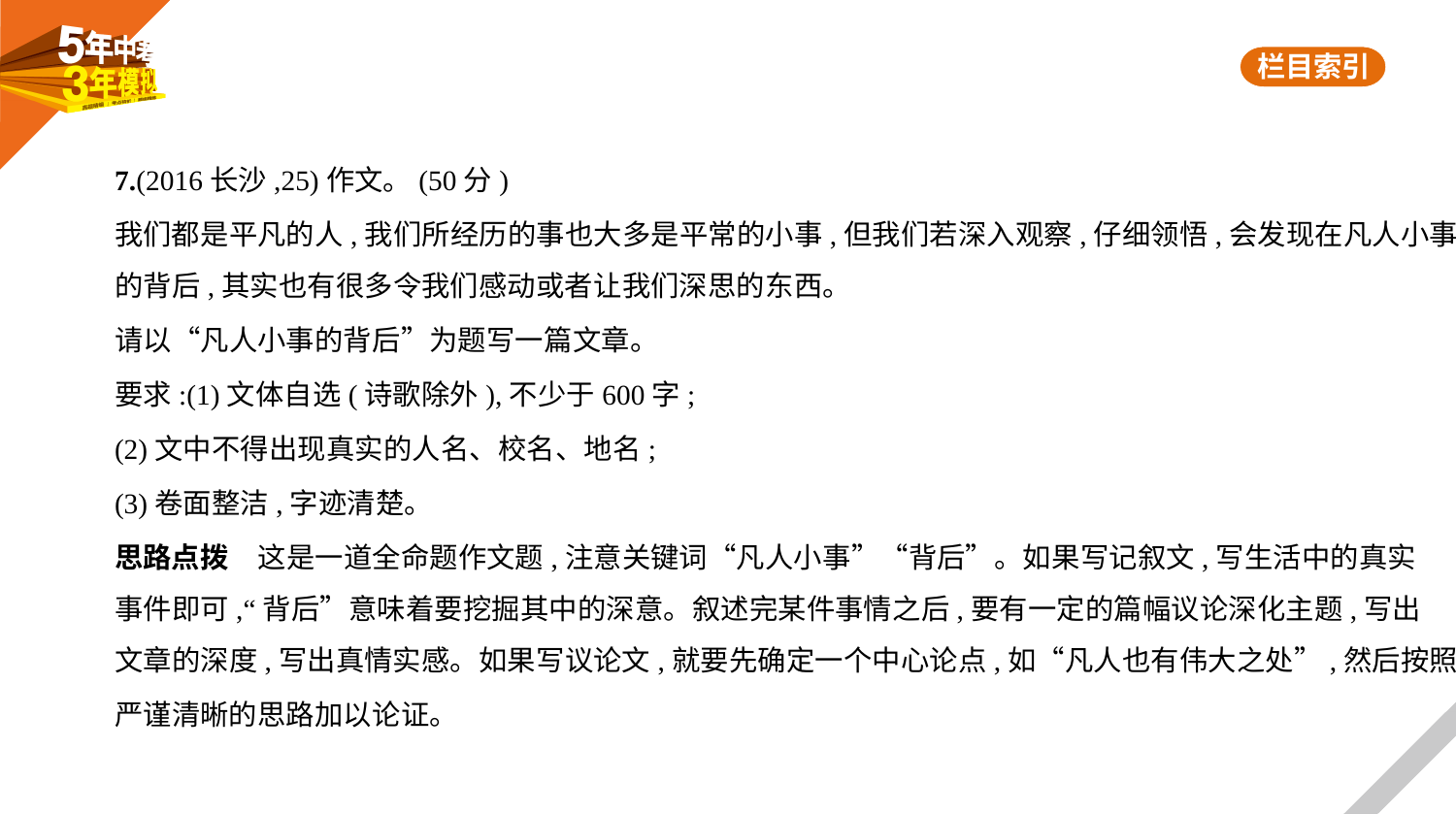

7.(2016长沙,25)作文。(50分)
我们都是平凡的人,我们所经历的事也大多是平常的小事,但我们若深入观察,仔细领悟,会发现在凡人小事
的背后,其实也有很多令我们感动或者让我们深思的东西。
请以“凡人小事的背后”为题写一篇文章。
要求:(1)文体自选(诗歌除外),不少于600字;
(2)文中不得出现真实的人名、校名、地名;
(3)卷面整洁,字迹清楚。
思路点拨　这是一道全命题作文题,注意关键词“凡人小事”“背后”。如果写记叙文,写生活中的真实
事件即可,“背后”意味着要挖掘其中的深意。叙述完某件事情之后,要有一定的篇幅议论深化主题,写出
文章的深度,写出真情实感。如果写议论文,就要先确定一个中心论点,如“凡人也有伟大之处”,然后按照
严谨清晰的思路加以论证。